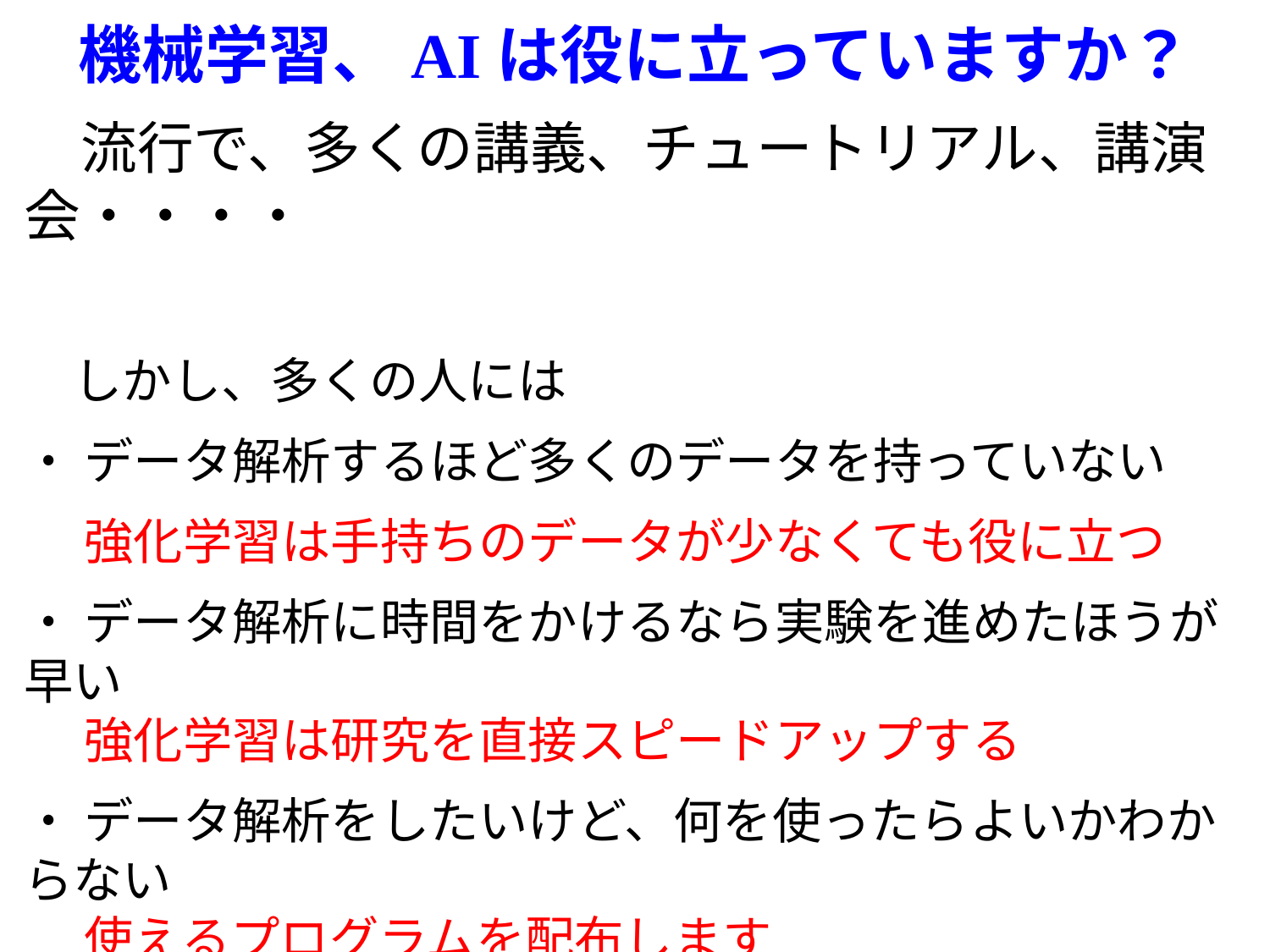

# 機械学習、AIは役に立っていますか？
　流行で、多くの講義、チュートリアル、講演会・・・・

　しかし、多くの人には
・ データ解析するほど多くのデータを持っていない
　 強化学習は手持ちのデータが少なくても役に立つ
・ データ解析に時間をかけるなら実験を進めたほうが早い
　 強化学習は研究を直接スピードアップする
・ データ解析をしたいけど、何を使ったらよいかわからない
　 使えるプログラムを配布します
　 pythonを使ったプログラムの作り方を教えます